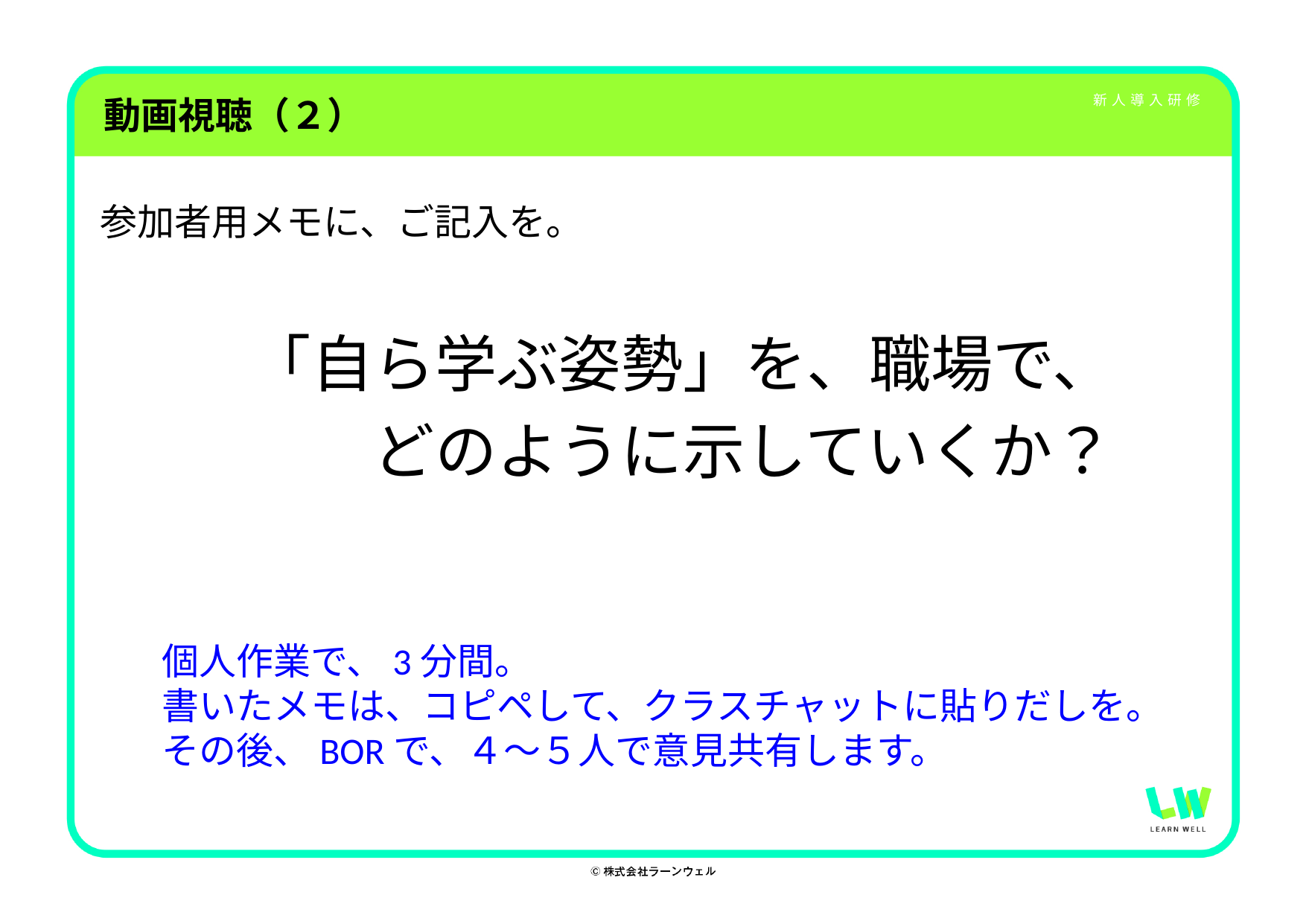

# 動画視聴（２）

参加者用メモに、ご記入を。

　「自ら学ぶ姿勢」を、職場で、
　　　どのように示していくか？
個人作業で、3分間。
書いたメモは、コピペして、クラスチャットに貼りだしを。
その後、BORで、４～５人で意見共有します。